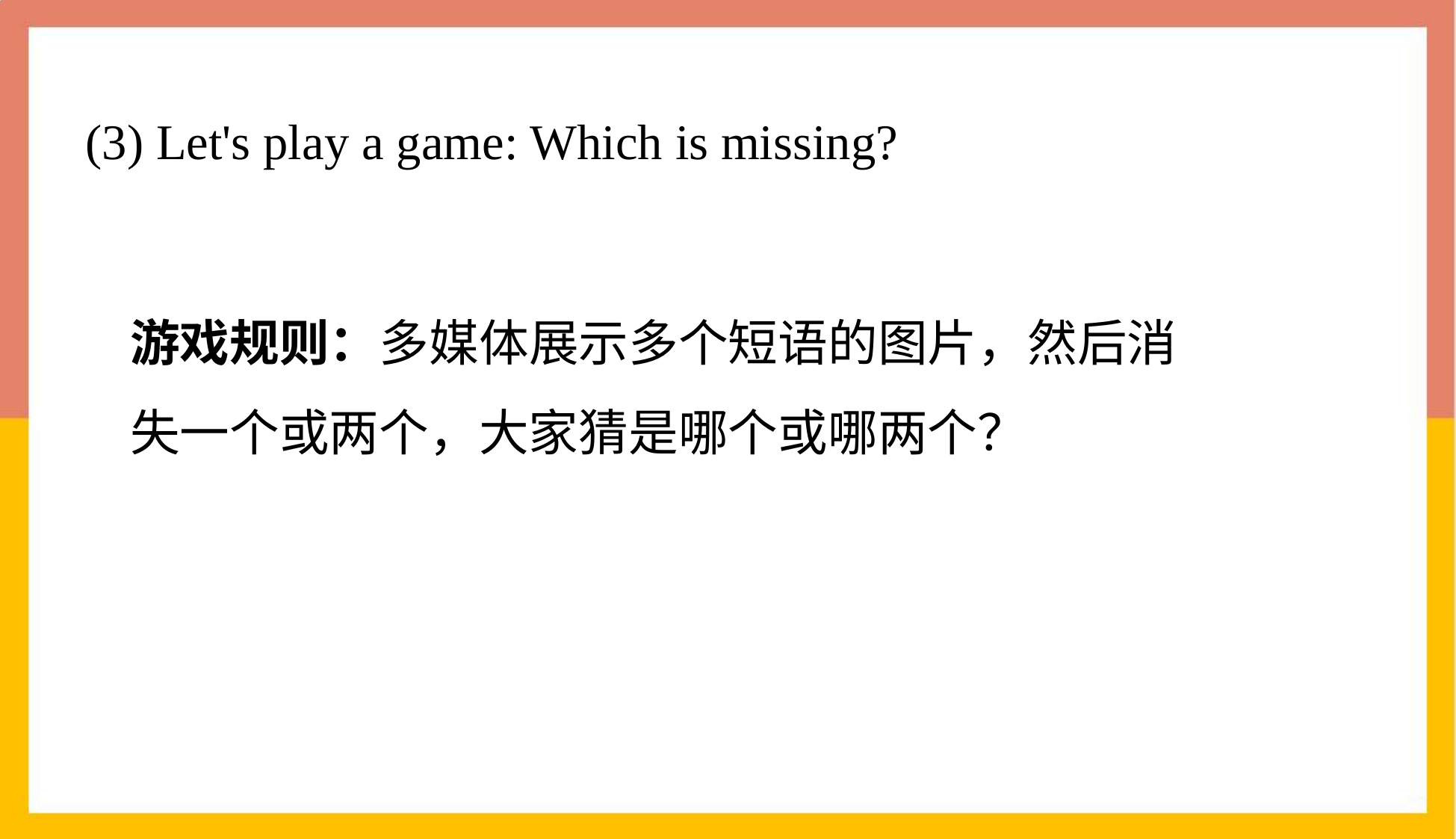

(3) Let's play a game: Which is missing?
游戏规则：多媒体展示多个短语的图片，然后消失一个或两个，大家猜是哪个或哪两个？